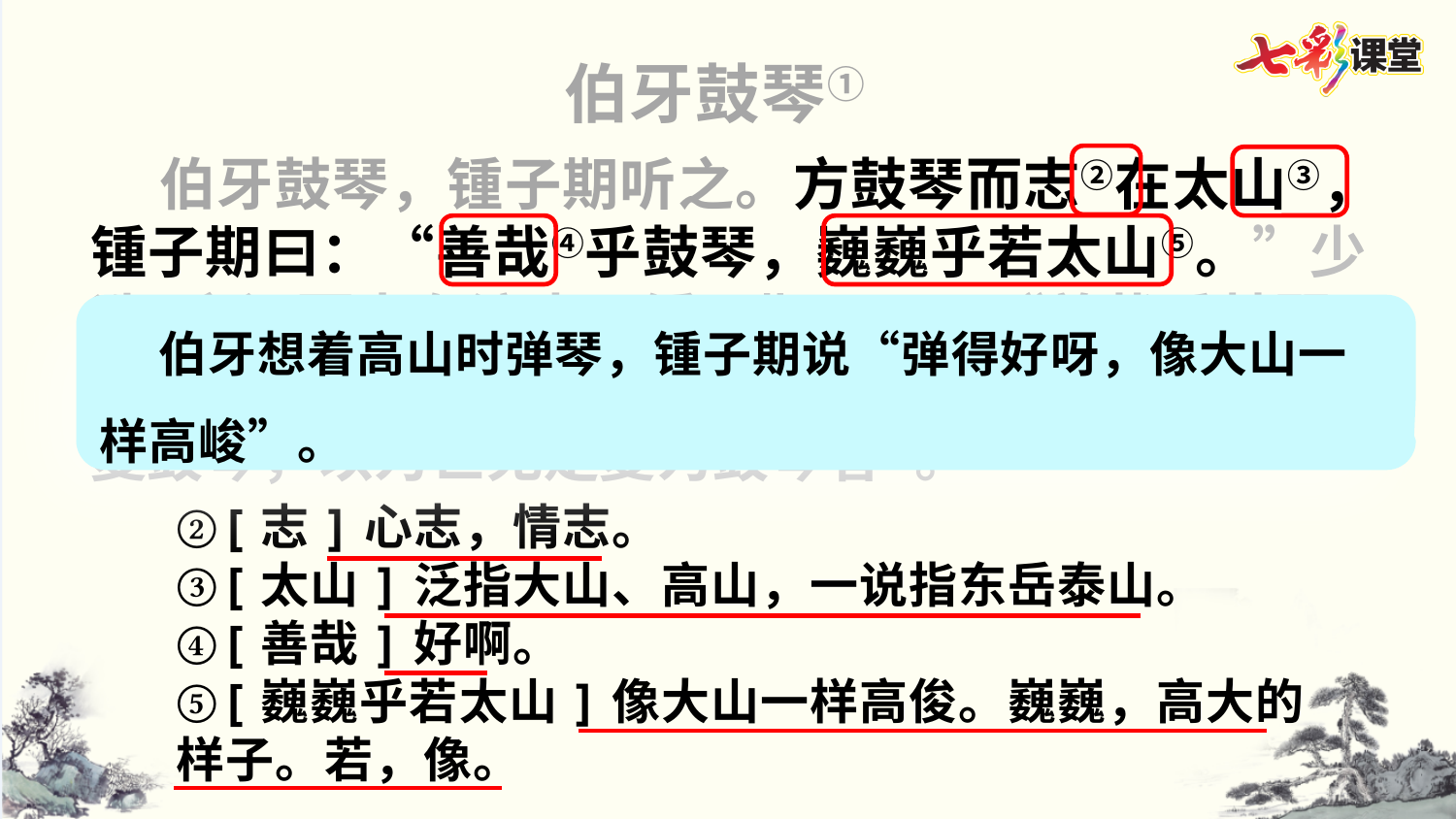

伯牙鼓琴①
    伯牙鼓琴，锺子期听之。方鼓琴而志②在太山③，锺子期曰：“善哉④乎鼓琴，巍巍乎若太山⑤。”少选⑥之间而志在流水，锺子期又曰：“善哉乎鼓琴，汤汤乎若流水⑦。锺子期死，伯牙破琴绝弦，终身不复鼓琴，以为世无足复为鼓琴者⑧。

    伯牙想着高山时弹琴，锺子期说“弹得好呀，像大山一样高峻”。
②[志]心志，情志。
③[太山]泛指大山、高山，一说指东岳泰山。
④[善哉]好啊。
⑤[巍巍乎若太山]像大山一样高俊。巍巍，高大的样子。若，像。